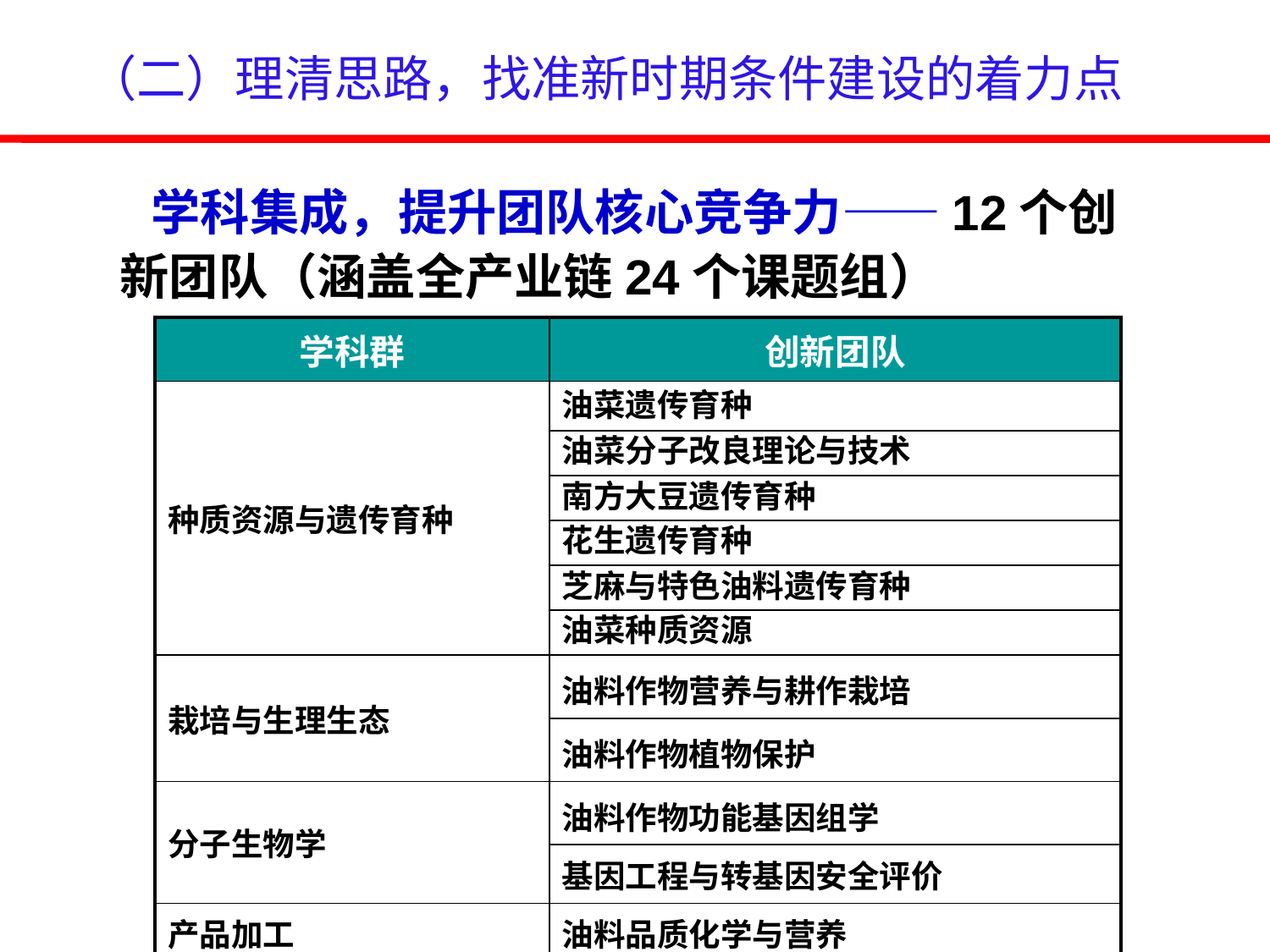

（二）理清思路，找准新时期条件建设的着力点

      学科集成，提升团队核心竞争力——12个创新团队（涵盖全产业链24个课题组）

| 学科群 | 创新团队 |
| --- | --- |
| 种质资源与遗传育种 | 油菜遗传育种 |
|  | 油菜分子改良理论与技术 |
|  | 南方大豆遗传育种 |
|  | 花生遗传育种 |
|  | 芝麻与特色油料遗传育种 |
|  | 油菜种质资源 |
| 栽培与生理生态 | 油料作物营养与耕作栽培 |
|  | 油料作物植物保护 |
| 分子生物学 | 油料作物功能基因组学 |
|  | 基因工程与转基因安全评价 |
| 产品加工 | 油料品质化学与营养 |
| 质量安全 | 质量安全与风险评估 |